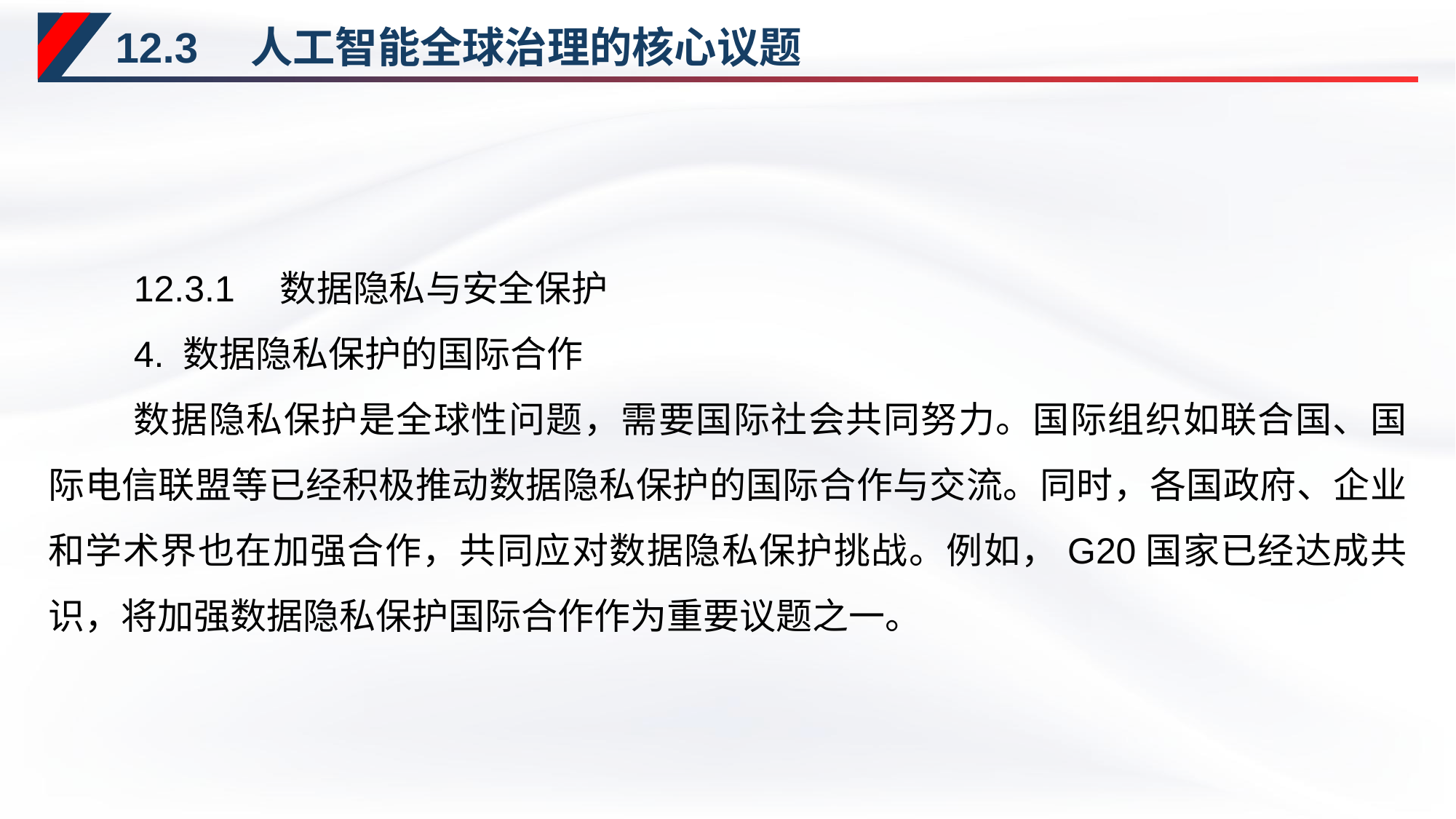

# 12.3　人工智能全球治理的核心议题
12.3.1　数据隐私与安全保护
4. 数据隐私保护的国际合作
数据隐私保护是全球性问题，需要国际社会共同努力。国际组织如联合国、国际电信联盟等已经积极推动数据隐私保护的国际合作与交流。同时，各国政府、企业和学术界也在加强合作，共同应对数据隐私保护挑战。例如，G20国家已经达成共识，将加强数据隐私保护国际合作作为重要议题之一。